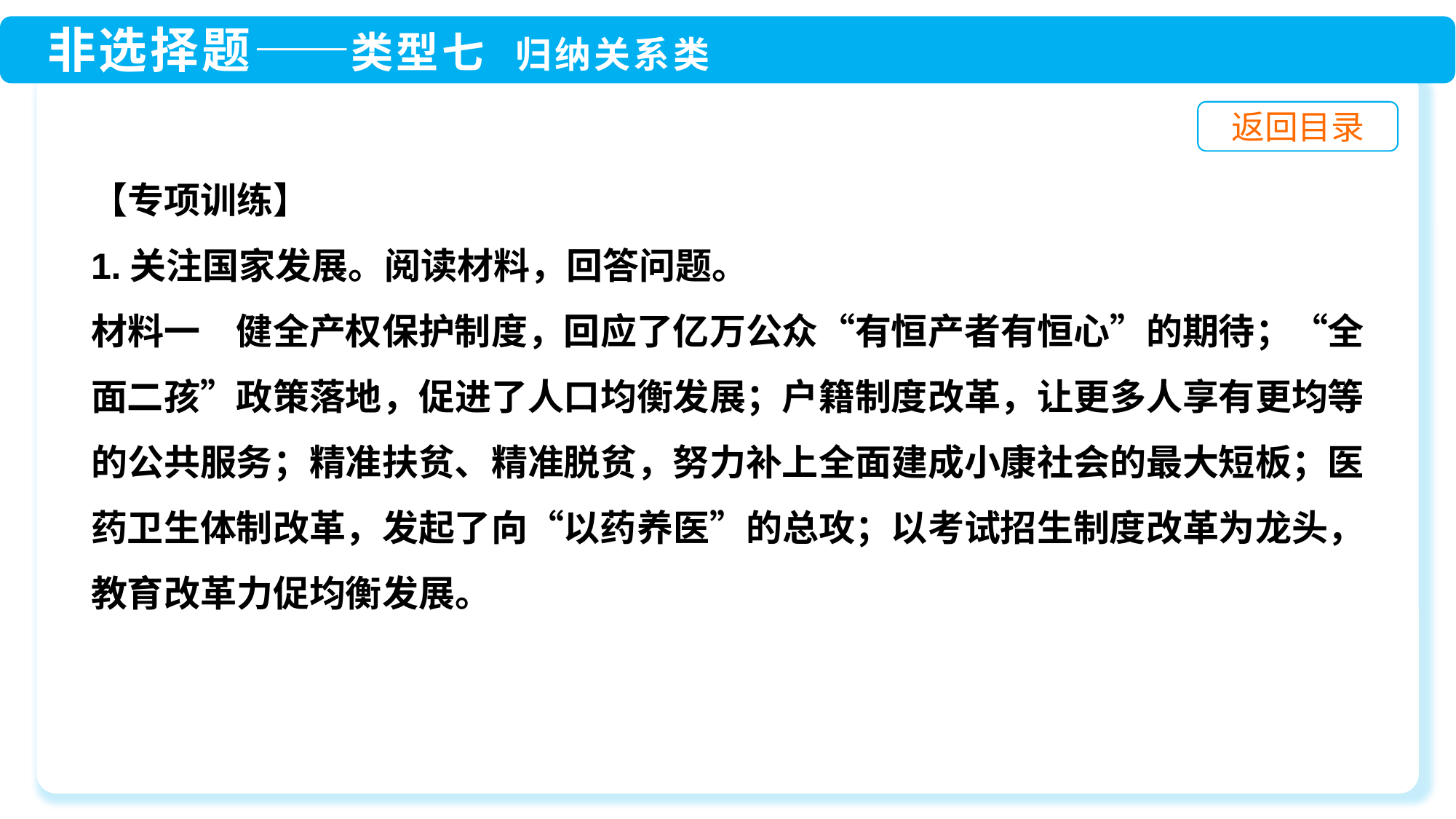

【专项训练】
1.关注国家发展。阅读材料，回答问题。
材料一　健全产权保护制度，回应了亿万公众“有恒产者有恒心”的期待；“全面二孩”政策落地，促进了人口均衡发展；户籍制度改革，让更多人享有更均等的公共服务；精准扶贫、精准脱贫，努力补上全面建成小康社会的最大短板；医药卫生体制改革，发起了向“以药养医”的总攻；以考试招生制度改革为龙头，教育改革力促均衡发展。